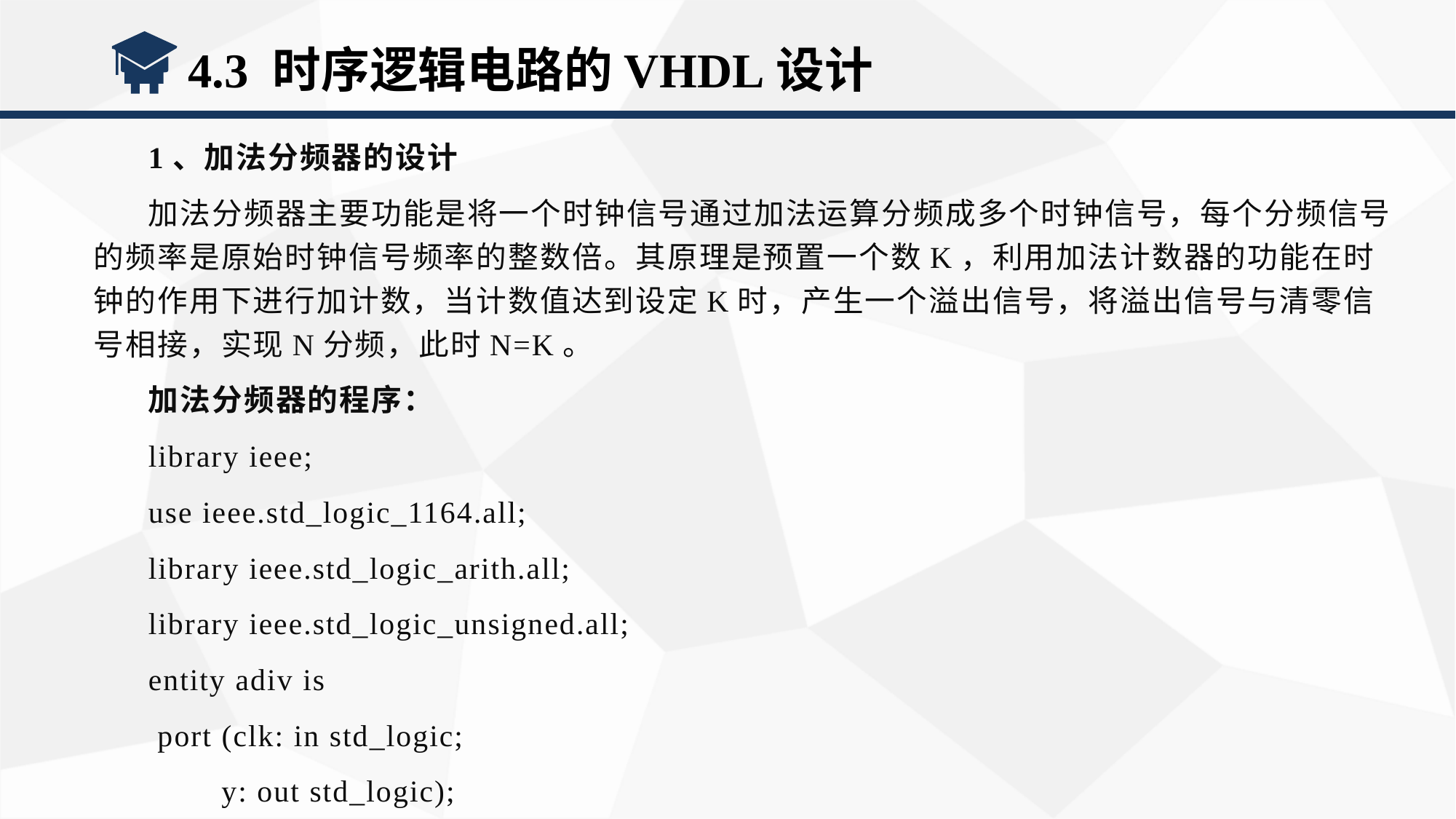

4.3 时序逻辑电路的VHDL设计

1、加法分频器的设计
加法分频器主要功能是将一个时钟信号通过加法运算分频成多个时钟信号，每个分频信号的频率是原始时钟信号频率的整数倍。其原理是预置一个数K，利用加法计数器的功能在时钟的作用下进行加计数，当计数值达到设定K时，产生一个溢出信号，将溢出信号与清零信号相接，实现N分频，此时N=K。
加法分频器的程序：
library ieee;
use ieee.std_logic_1164.all;
library ieee.std_logic_arith.all;
library ieee.std_logic_unsigned.all;
entity adiv is
 port (clk: in std_logic;
        y: out std_logic);